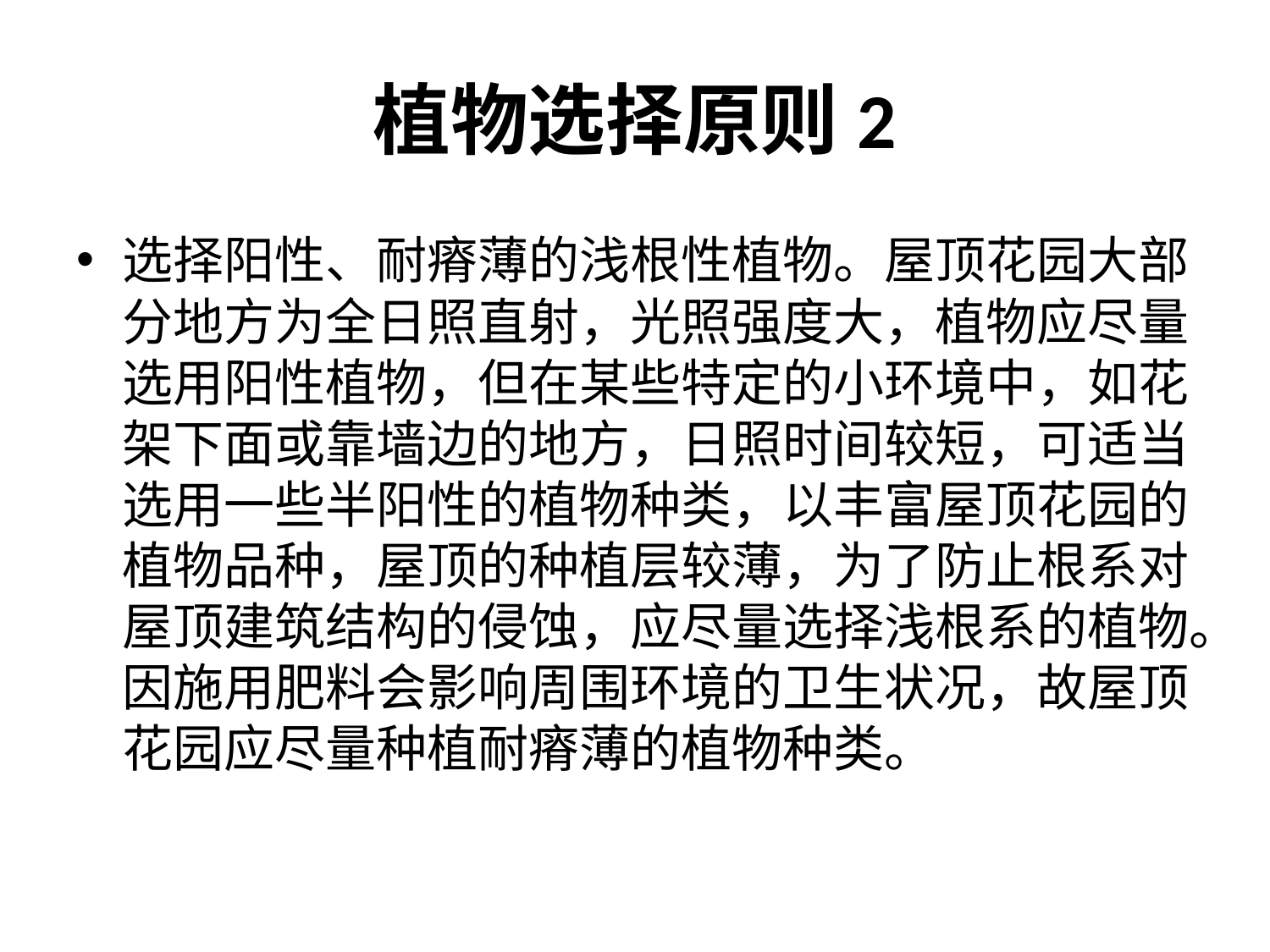

# 植物选择原则2
选择阳性、耐瘠薄的浅根性植物。屋顶花园大部分地方为全日照直射，光照强度大，植物应尽量选用阳性植物，但在某些特定的小环境中，如花架下面或靠墙边的地方，日照时间较短，可适当选用一些半阳性的植物种类，以丰富屋顶花园的植物品种，屋顶的种植层较薄，为了防止根系对屋顶建筑结构的侵蚀，应尽量选择浅根系的植物。因施用肥料会影响周围环境的卫生状况，故屋顶花园应尽量种植耐瘠薄的植物种类。